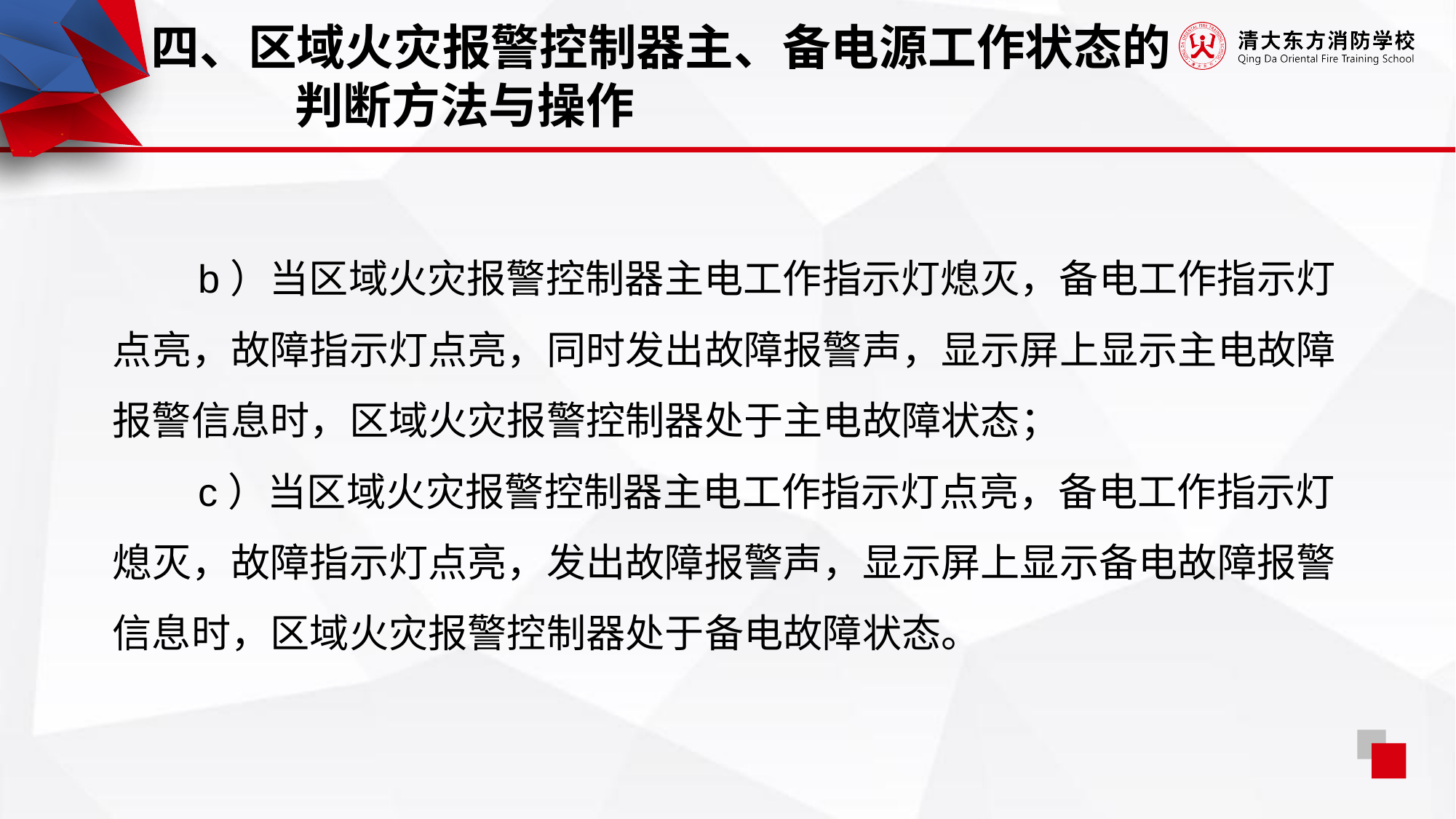

四、区域火灾报警控制器主、备电源工作状态的              判断方法与操作

b）当区域火灾报警控制器主电工作指示灯熄灭，备电工作指示灯点亮，故障指示灯点亮，同时发出故障报警声，显示屏上显示主电故障报警信息时，区域火灾报警控制器处于主电故障状态；
c）当区域火灾报警控制器主电工作指示灯点亮，备电工作指示灯熄灭，故障指示灯点亮，发出故障报警声，显示屏上显示备电故障报警信息时，区域火灾报警控制器处于备电故障状态。